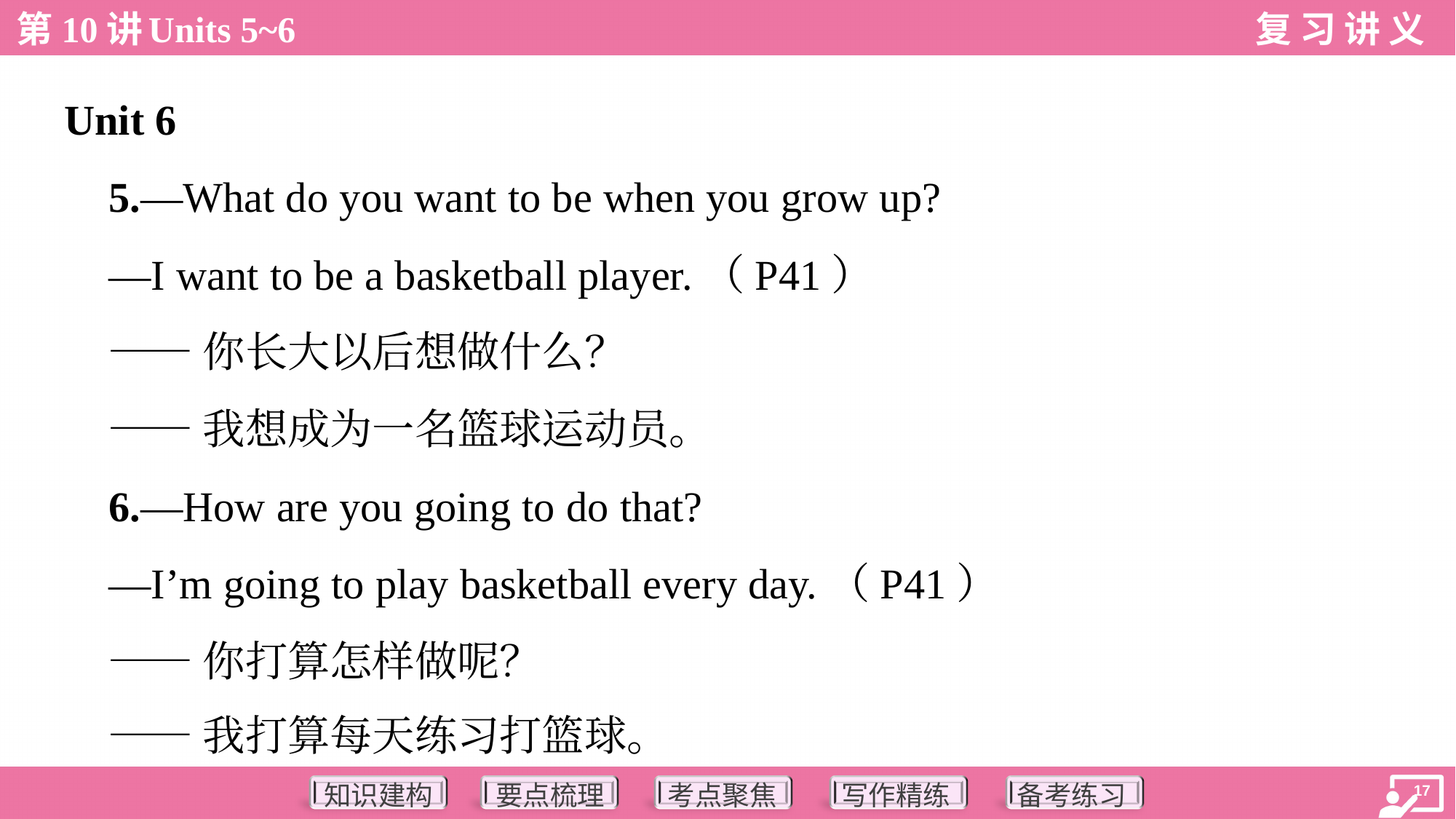

Unit 6
    5.—What do you want to be when you grow up?
    —I want to be a basketball player.（P41）
    ——你长大以后想做什么？
    ——我想成为一名篮球运动员。
    6.—How are you going to do that?
    —I’m going to play basketball every day.（P41）
    ——你打算怎样做呢？
    ——我打算每天练习打篮球。